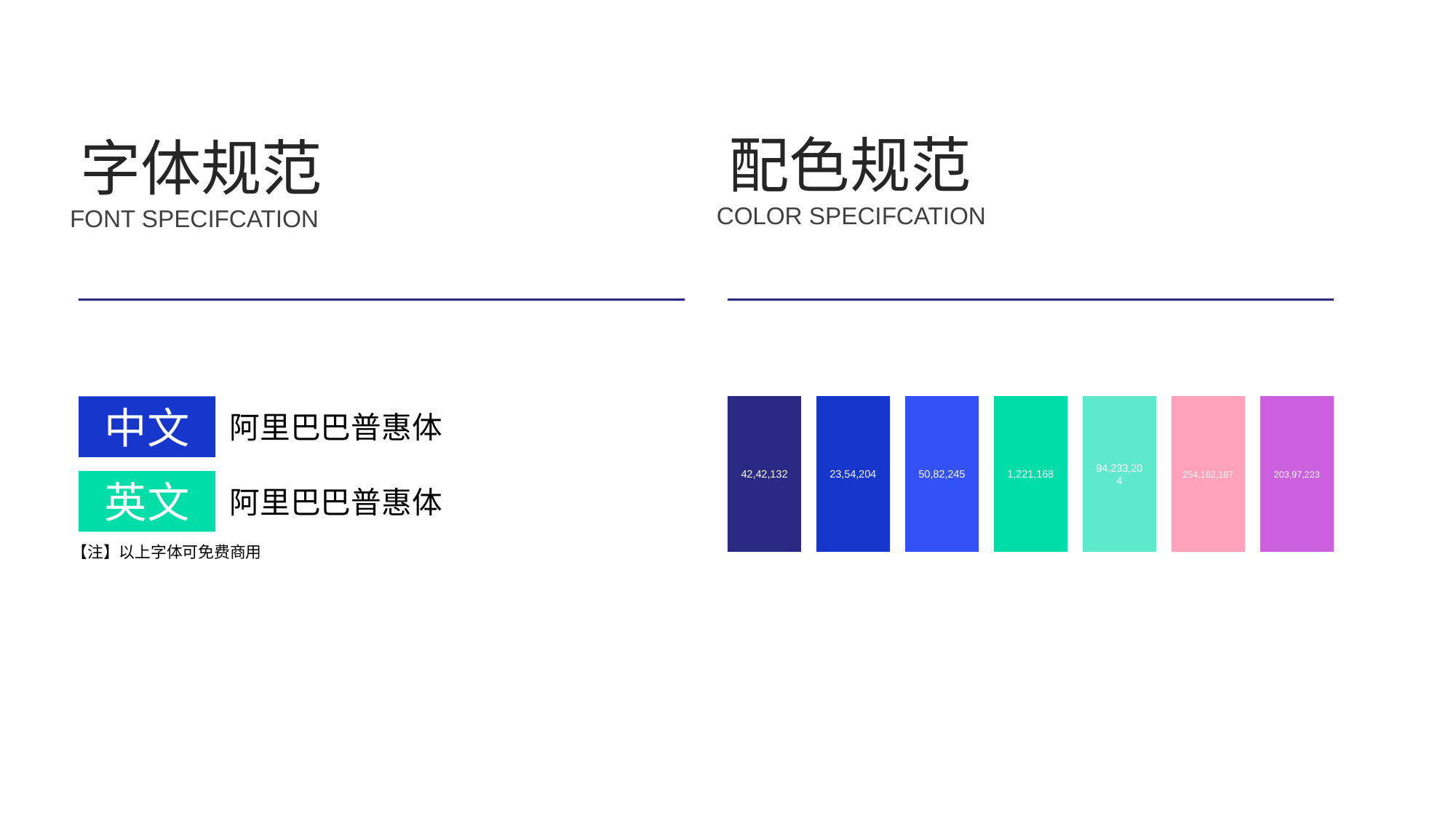

配色规范
字体规范
COLOR SPECIFCATION
FONT SPECIFCATION

42,42,132
23,54,204
50,82,245
1,221,168
94,233,204
254,162,187
203,97,223

中文
阿里巴巴普惠体

英文
阿里巴巴普惠体
【注】以上字体可免费商用